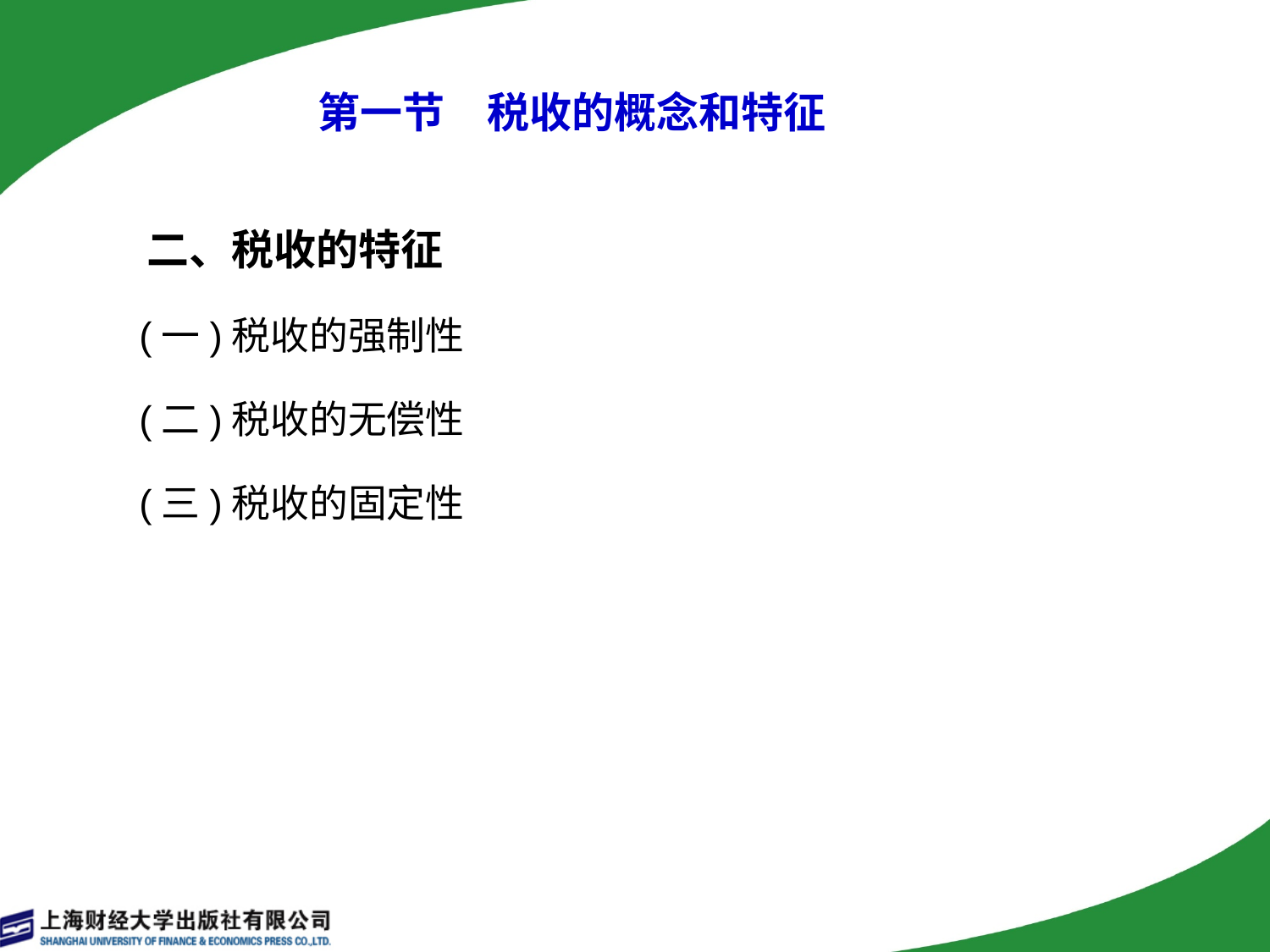

# 第一节　税收的概念和特征
  二、税收的特征
  (一)税收的强制性
  (二)税收的无偿性
  (三)税收的固定性